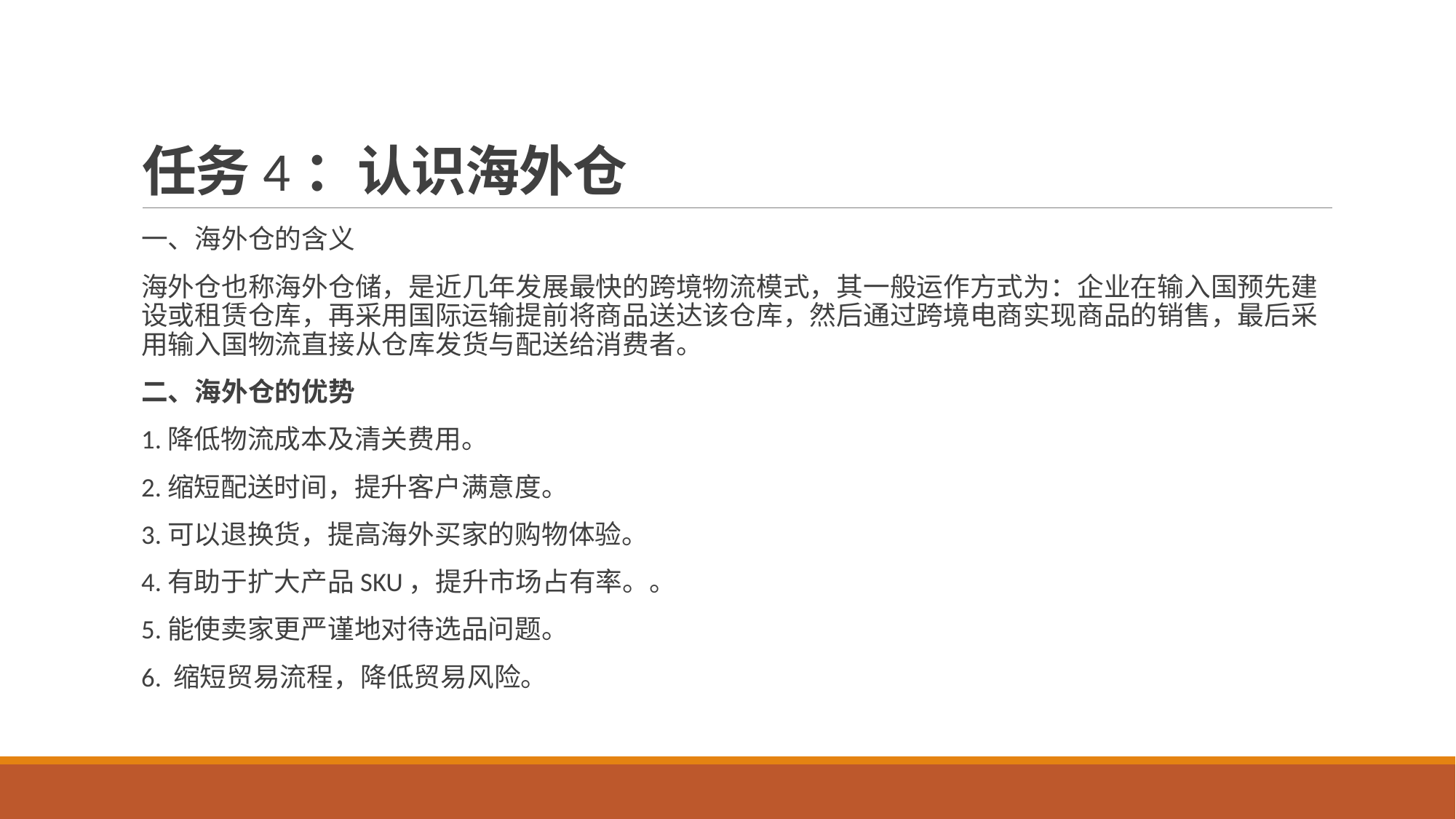

# 任务4：认识海外仓
一、海外仓的含义
海外仓也称海外仓储，是近几年发展最快的跨境物流模式，其一般运作方式为：企业在输入国预先建设或租赁仓库，再采用国际运输提前将商品送达该仓库，然后通过跨境电商实现商品的销售，最后采用输入国物流直接从仓库发货与配送给消费者。
二、海外仓的优势
1.降低物流成本及清关费用。
2.缩短配送时间，提升客户满意度。
3.可以退换货，提高海外买家的购物体验。
4.有助于扩大产品SKU，提升市场占有率。。
5.能使卖家更严谨地对待选品问题。
6. 缩短贸易流程，降低贸易风险。